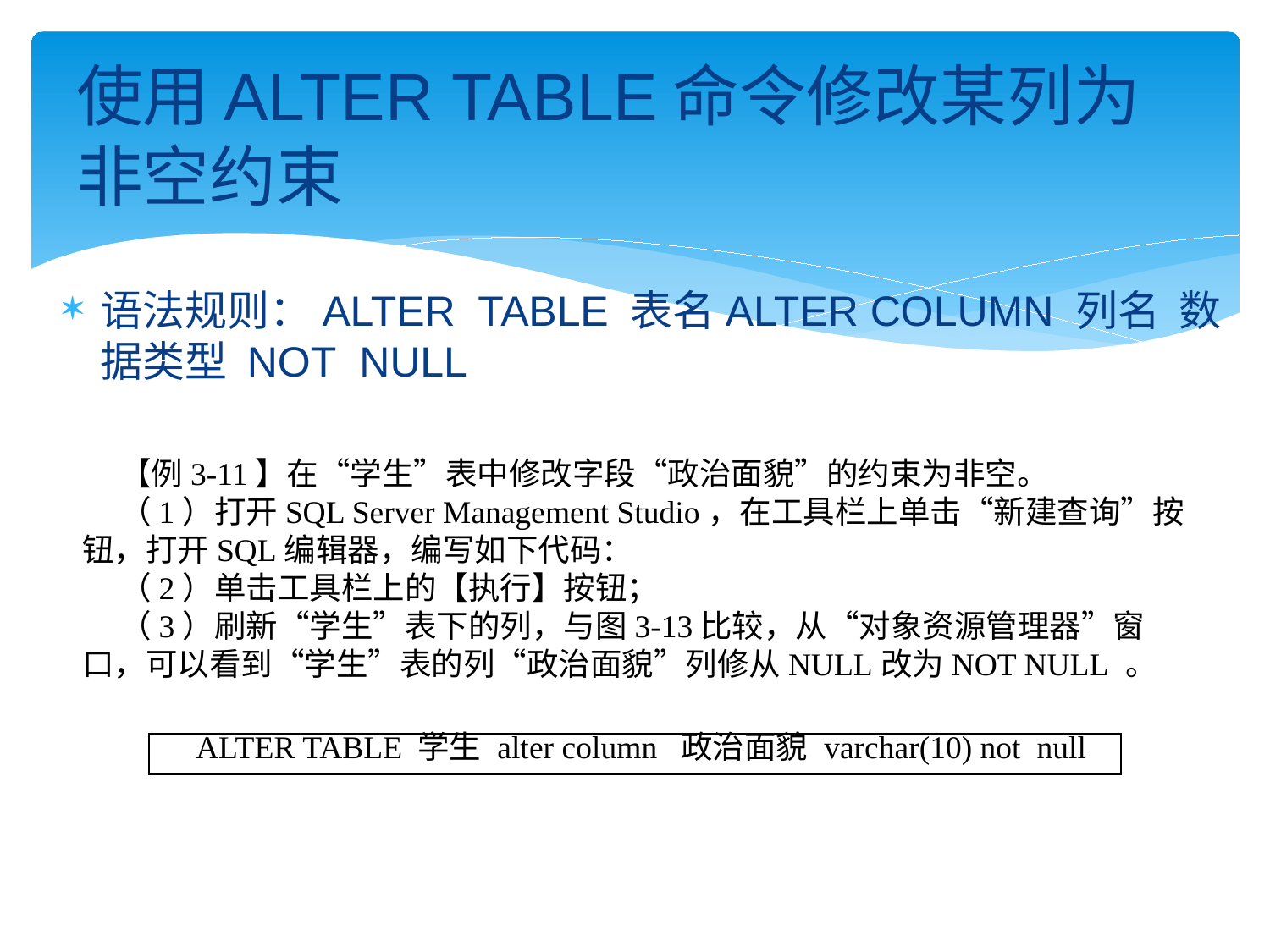

# 使用ALTER TABLE命令修改某列为非空约束
语法规则：ALTER  TABLE 表名ALTER COLUMN 列名  数据类型 NOT  NULL
【例3-11】在“学生”表中修改字段“政治面貌”的约束为非空。
（1）打开SQL Server Management Studio，在工具栏上单击“新建查询”按钮，打开SQL编辑器，编写如下代码：
（2）单击工具栏上的【执行】按钮；
（3）刷新“学生”表下的列，与图3-13比较，从“对象资源管理器”窗口，可以看到“学生”表的列“政治面貌”列修从NULL改为NOT NULL 。
| ALTER TABLE 学生 alter column 政治面貌 varchar(10) not null |
| --- |